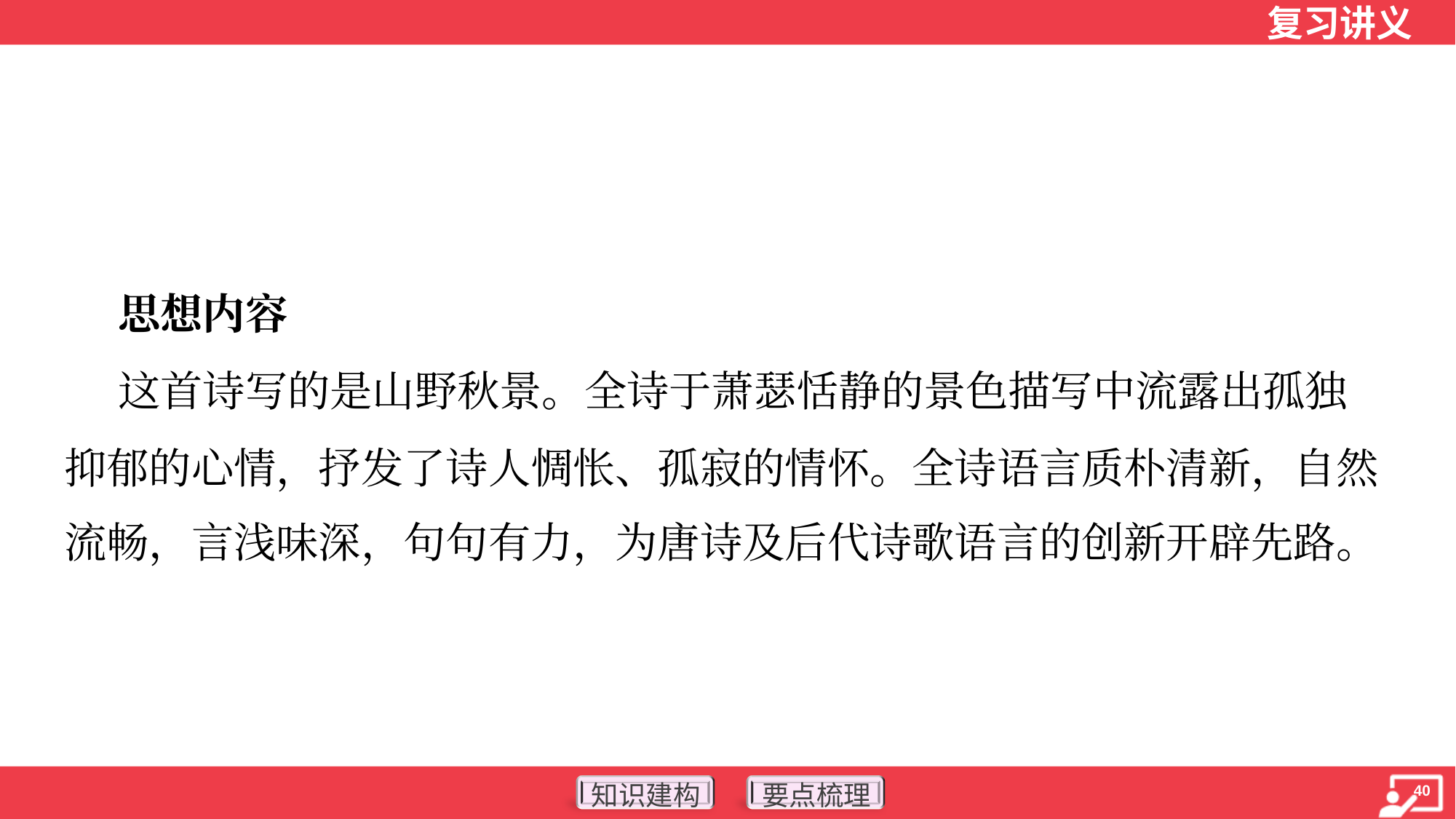

思想内容
    这首诗写的是山野秋景。全诗于萧瑟恬静的景色描写中流露出孤独
抑郁的心情，抒发了诗人惆怅、孤寂的情怀。全诗语言质朴清新，自然
流畅，言浅味深，句句有力，为唐诗及后代诗歌语言的创新开辟先路。